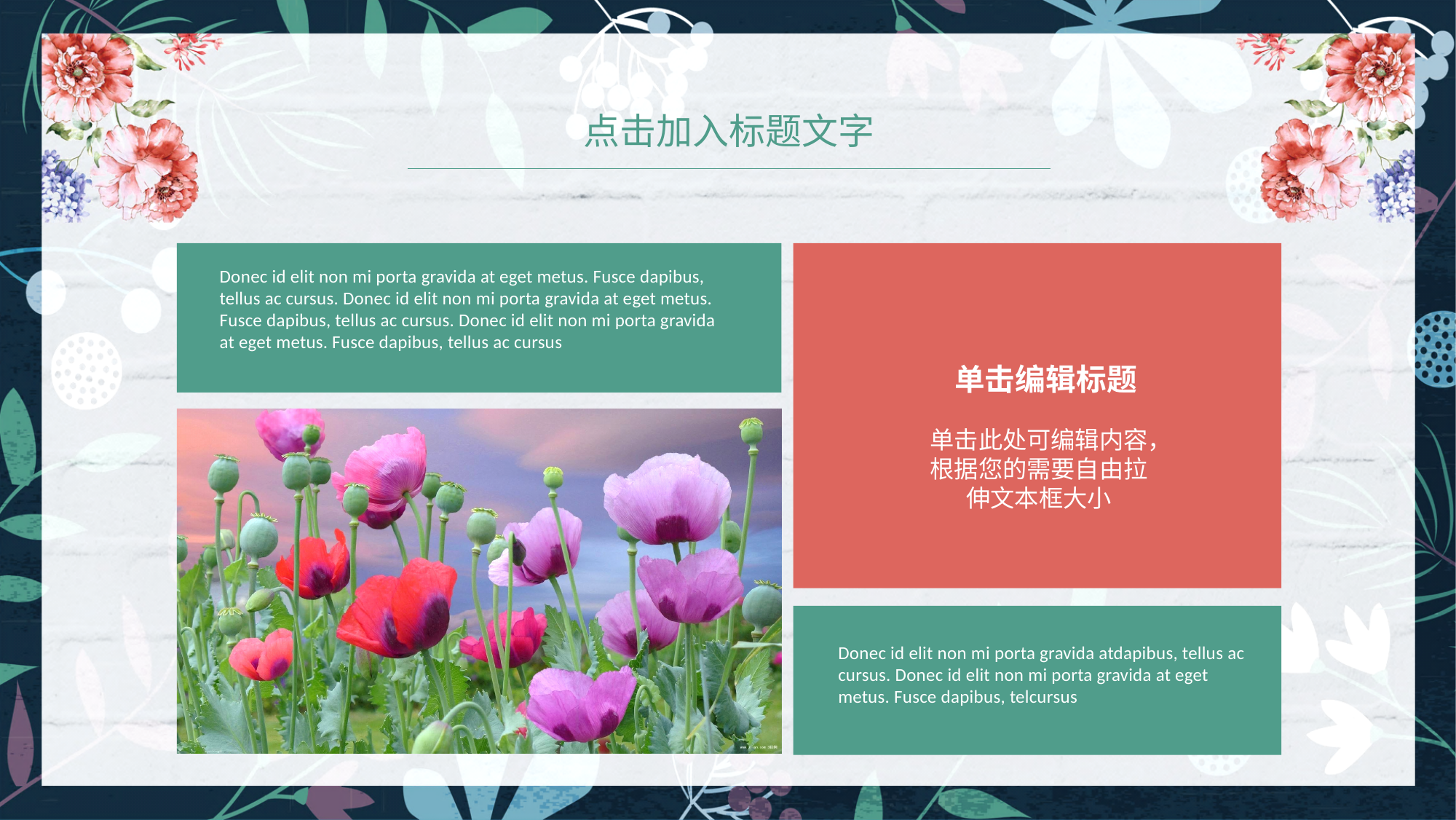

点击加入标题文字

Donec id elit non mi porta gravida at eget metus. Fusce dapibus, tellus ac cursus. Donec id elit non mi porta gravida at eget metus. Fusce dapibus, tellus ac cursus. Donec id elit non mi porta gravida at eget metus. Fusce dapibus, tellus ac cursus
单击编辑标题

单击此处可编辑内容，根据您的需要自由拉伸文本框大小

Donec id elit non mi porta gravida atdapibus, tellus ac cursus. Donec id elit non mi porta gravida at eget metus. Fusce dapibus, telcursus